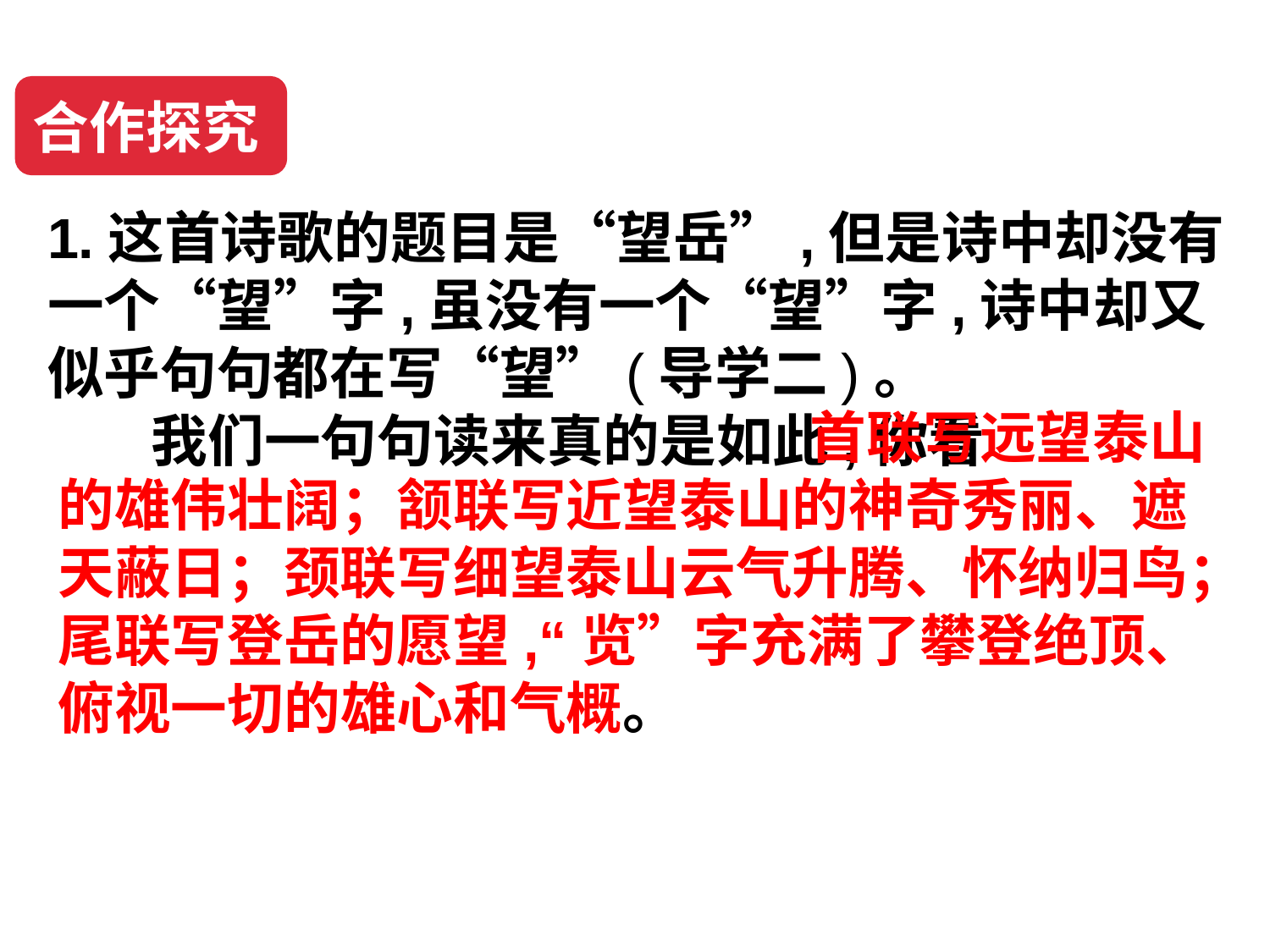

合作探究

1.这首诗歌的题目是“望岳”,但是诗中却没有一个“望”字,虽没有一个“望”字,诗中却又似乎句句都在写“望”(导学二)。
       我们一句句读来真的是如此,你看
                                                                  首联写远望泰山的雄伟壮阔；颔联写近望泰山的神奇秀丽、遮天蔽日；颈联写细望泰山云气升腾、怀纳归鸟；尾联写登岳的愿望,“览”字充满了攀登绝顶、俯视一切的雄心和气概。